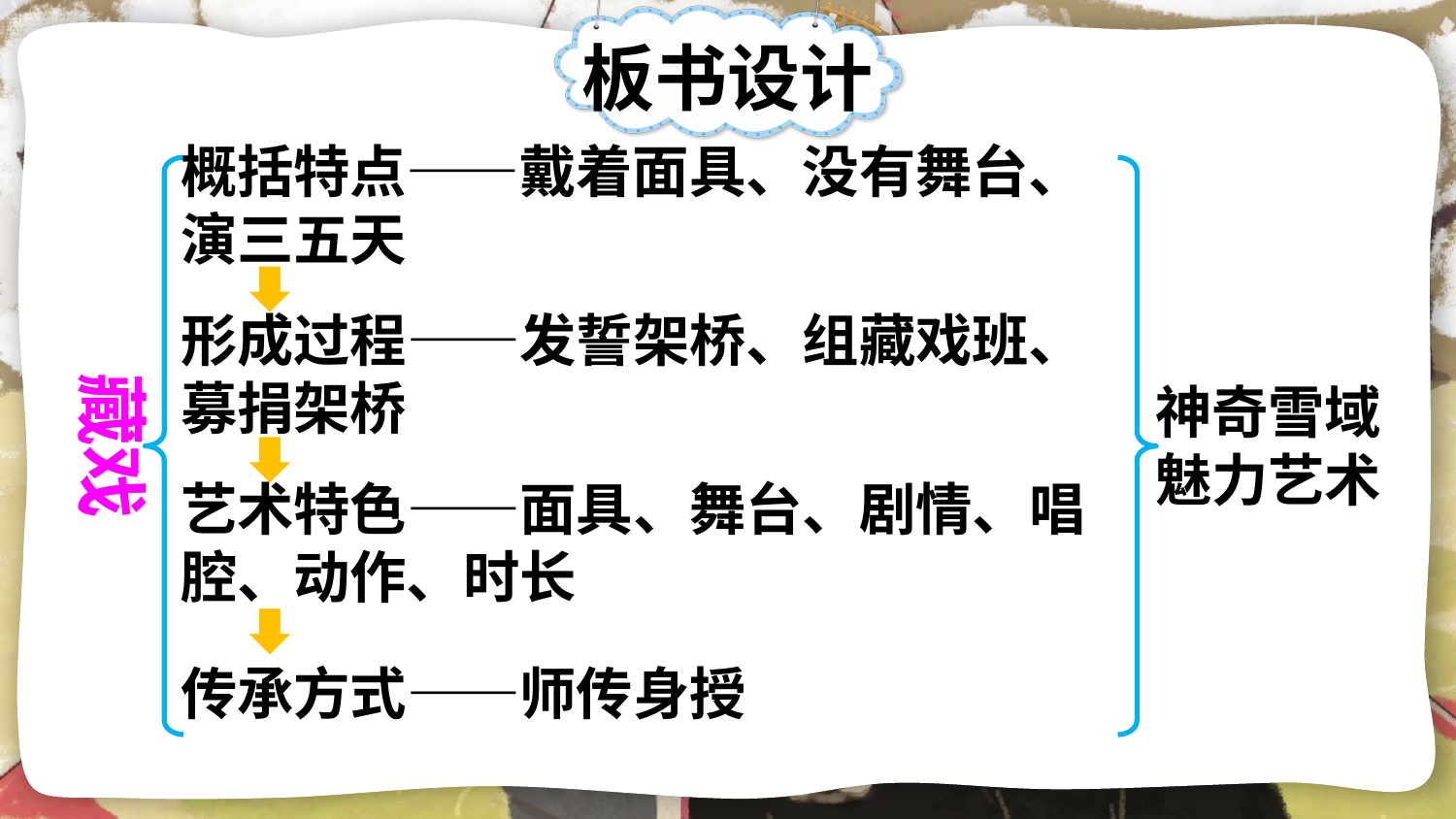

板书设计
概括特点——戴着面具、没有舞台、演三五天

形成过程——发誓架桥、组藏戏班、募捐架桥
藏戏
神奇雪域
魅力艺术

艺术特色——面具、舞台、剧情、唱腔、动作、时长

传承方式——师传身授